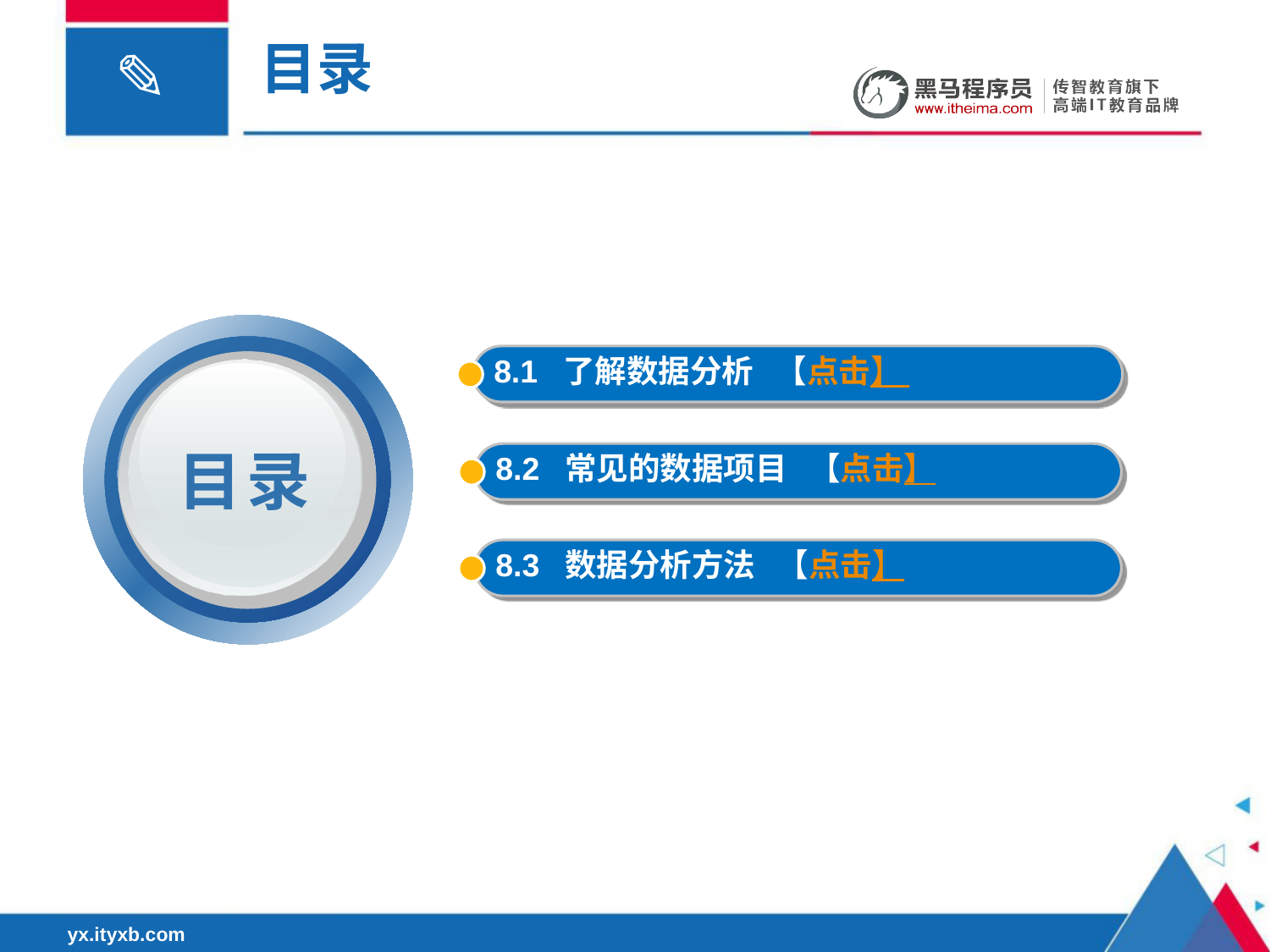

目录

8.1  了解数据分析   【点击】

目录
8.2  常见的数据项目   【点击】

8.3  数据分析方法   【点击】